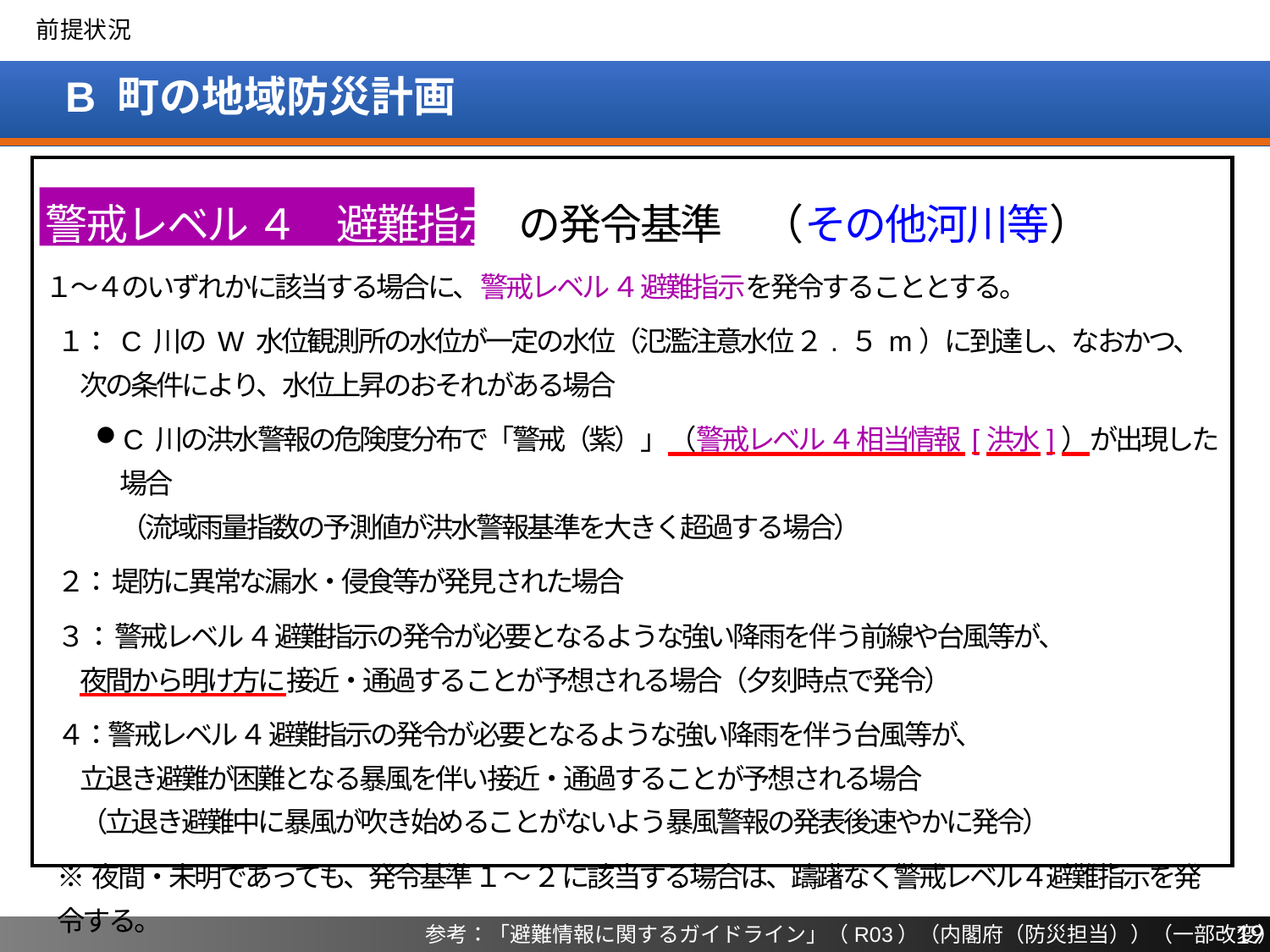

前提状況
# B 町の地域防災計画
警戒レベル ４　避難指示  の発令基準　（その他河川等）
１～４のいずれかに該当する場合に、警戒レベル ４ 避難指示を発令することとする。
１： C 川の W 水位観測所の水位が一定の水位（氾濫注意水位 ２. ５ m）に到達し、なおかつ、
次の条件により、水位上昇のおそれがある場合
C 川の洪水警報の危険度分布で「警戒（紫）」（警戒レベル ４ 相当情報 [洪水]）が出現した場合
（流域雨量指数の予測値が洪水警報基準を大きく超過する場合）
２： 堤防に異常な漏水・侵食等が発見された場合
３： 警戒レベル ４ 避難指示の発令が必要となるような強い降雨を伴う前線や台風等が、
夜間から明け方に接近・通過することが予想される場合（夕刻時点で発令）
４：警戒レベル ４ 避難指示の発令が必要となるような強い降雨を伴う台風等が、
立退き避難が困難となる暴風を伴い接近・通過することが予想される場合
（立退き避難中に暴風が吹き始めることがないよう暴風警報の発表後速やかに発令）
※夜間・未明であっても、発令基準 １ ～ ２ に該当する場合は、躊躇なく警戒レベル４避難指示を発令する。

19

参考：「避難情報に関するガイドライン」（R03）（内閣府（防災担当））（一部改変）